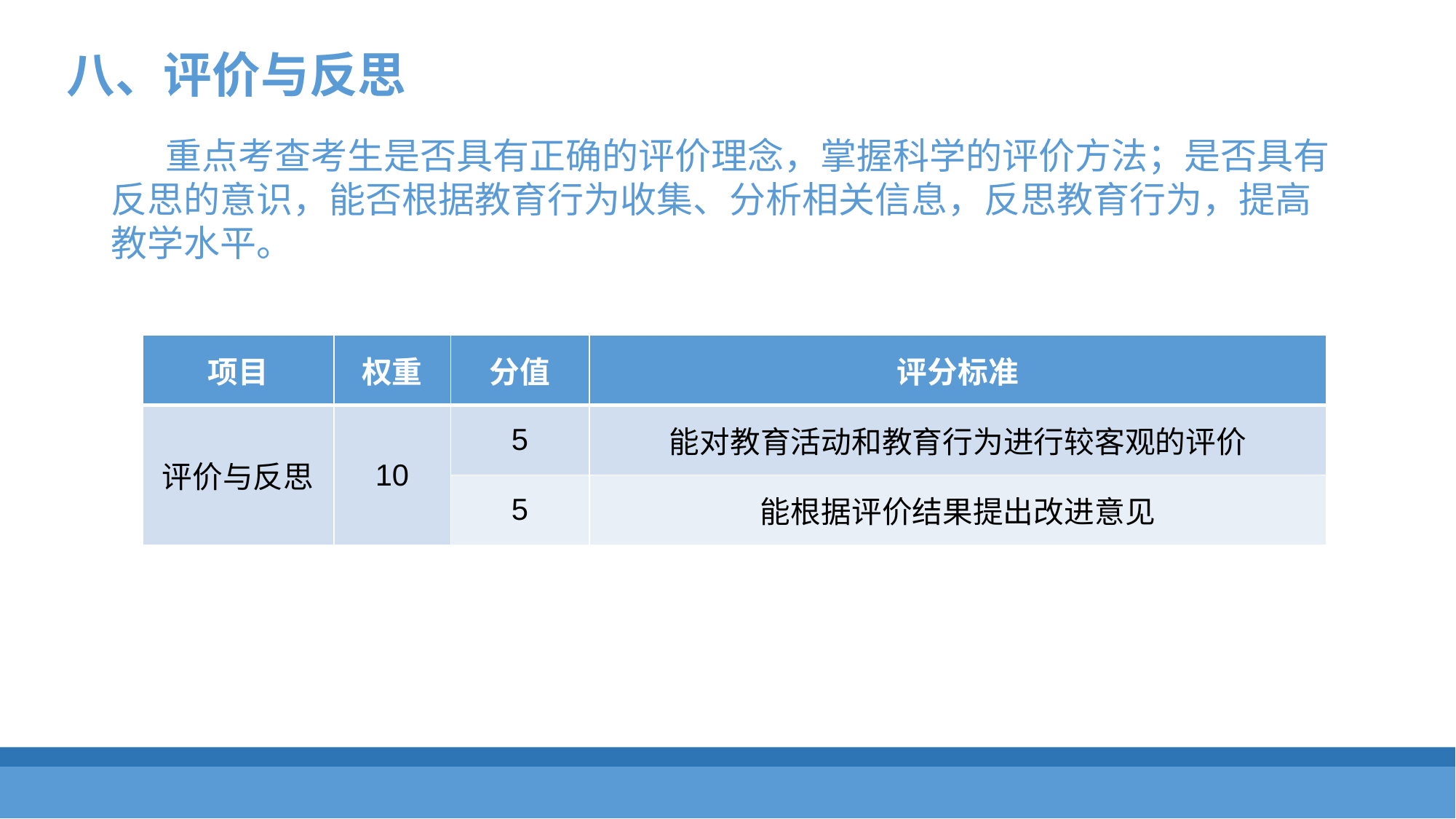

八、评价与反思
重点考查考生是否具有正确的评价理念，掌握科学的评价方法；是否具有反思的意识，能否根据教育行为收集、分析相关信息，反思教育行为，提高教学水平。
| 项目 | 权重 | 分值 | 评分标准 |
| --- | --- | --- | --- |
| 评价与反思 | 10 | 5 | 能对教育活动和教育行为进行较客观的评价 |
|  |  | 5 | 能根据评价结果提出改进意见 |